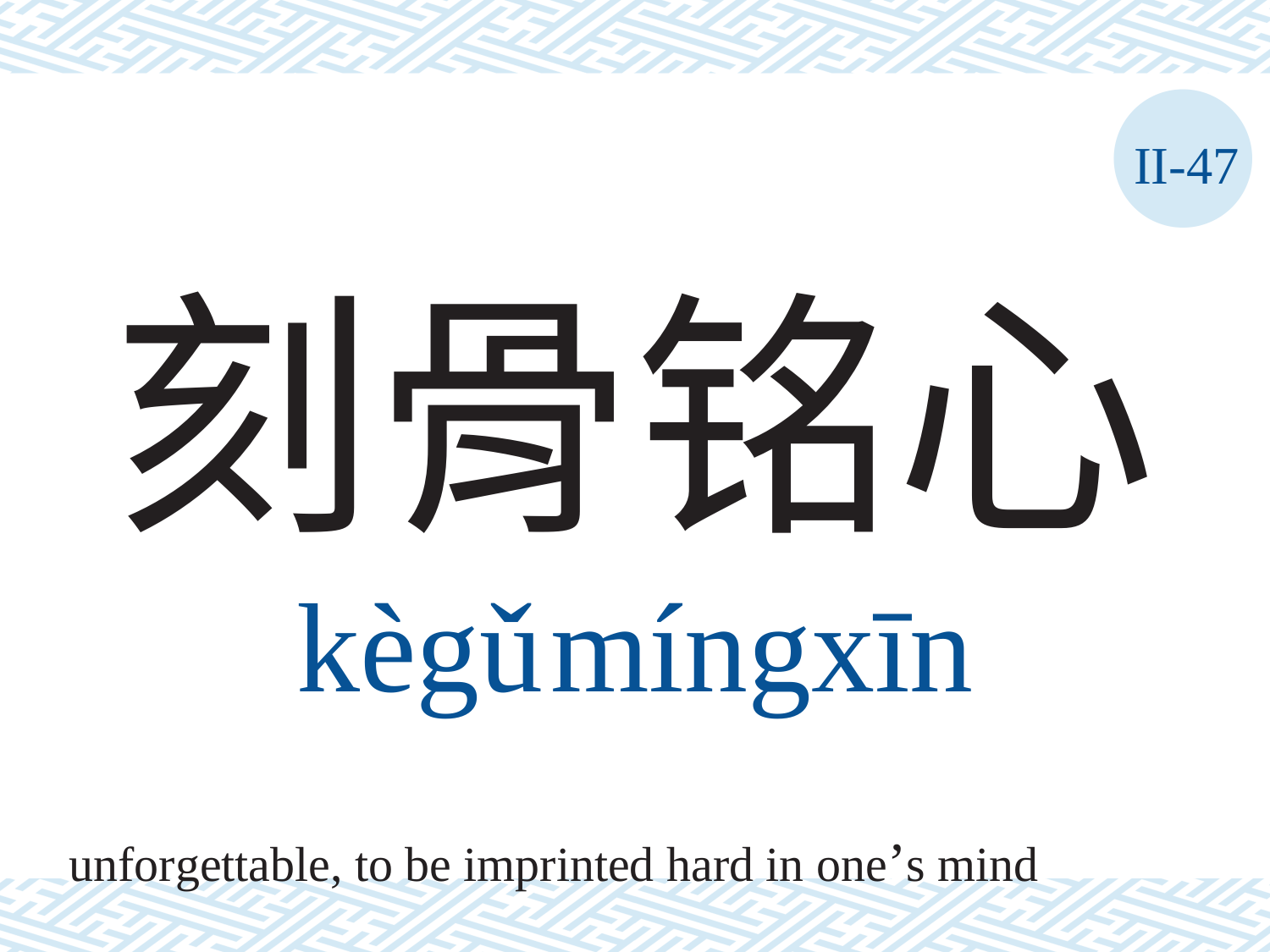

II-47
# 刻骨铭心 kègǔ	míngxīn
unforgettable, to be imprinted hard in one’s mind